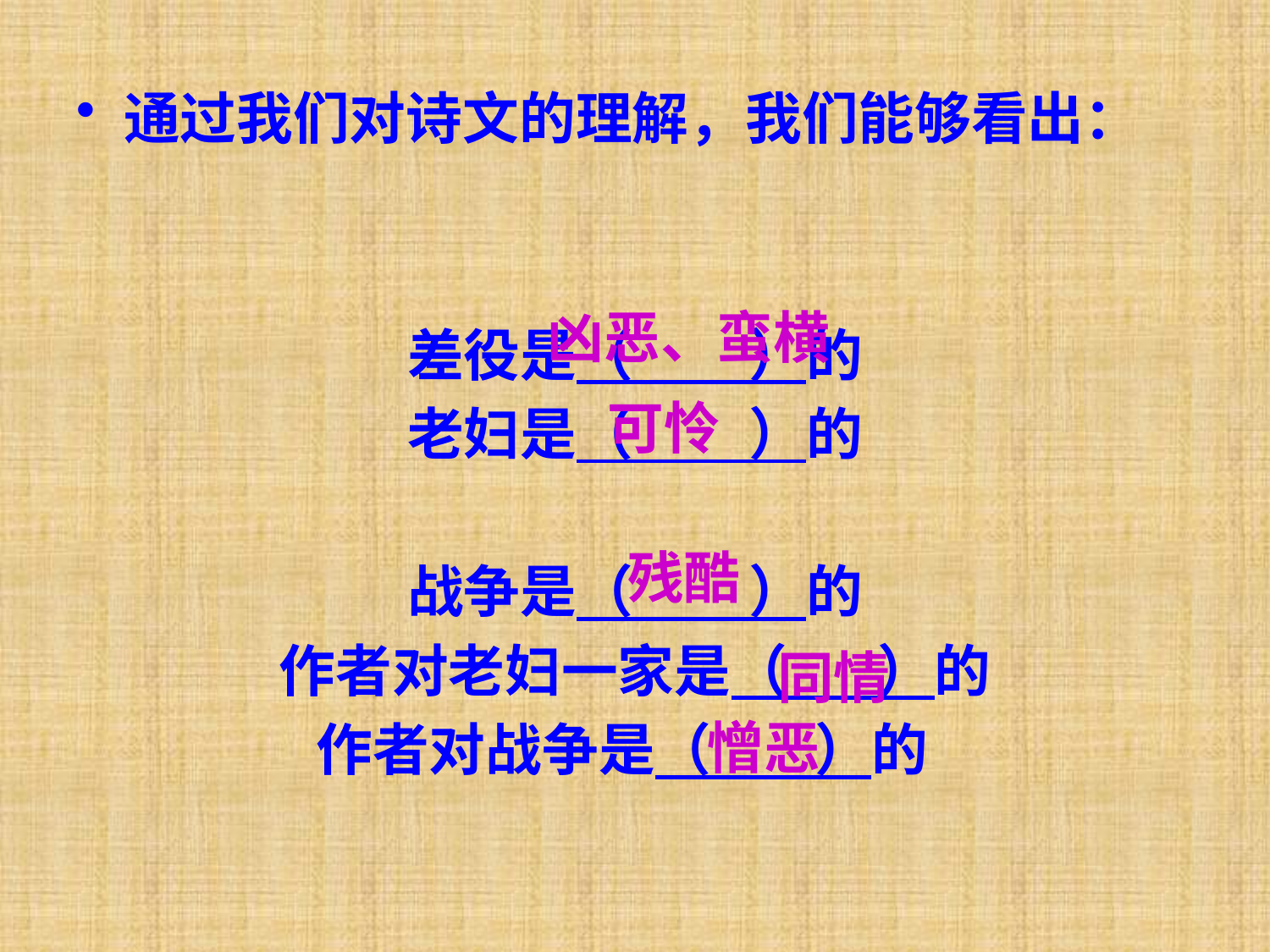

通过我们对诗文的理解，我们能够看出：

差役是（         ）的
老妇是（         ）的

战争是（         ）的
作者对老妇一家是（       ）的
作者对战争是（        ）的
凶恶、蛮横
可怜
残酷
同情
憎恶